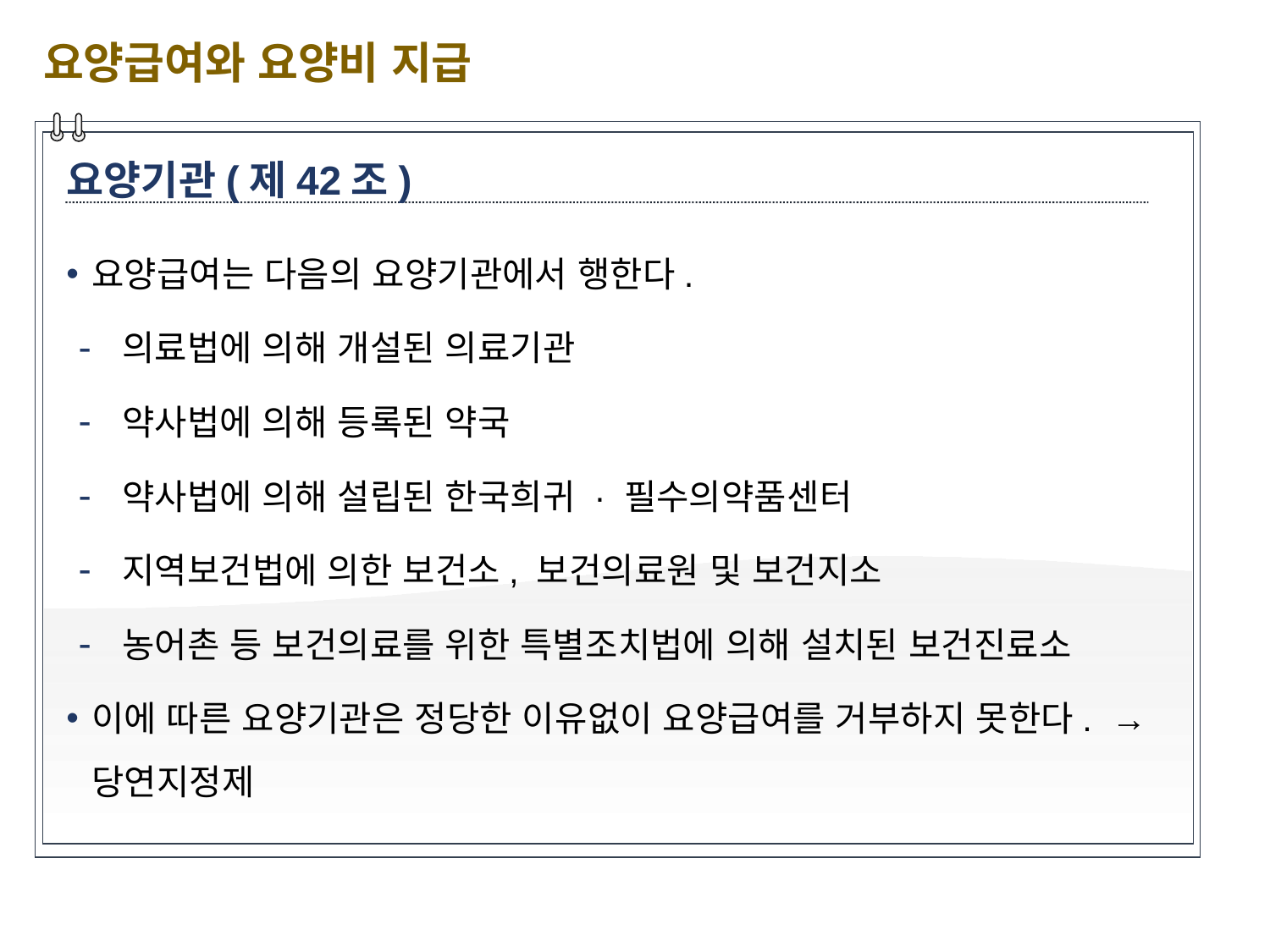

요양급여와 요양비 지급

요양기관(제42조)

요양급여는 다음의 요양기관에서 행한다.
 의료법에 의해 개설된 의료기관
 약사법에 의해 등록된 약국
 약사법에 의해 설립된 한국희귀 · 필수의약품센터
 지역보건법에 의한 보건소, 보건의료원 및 보건지소
 농어촌 등 보건의료를 위한 특별조치법에 의해 설치된 보건진료소
이에 따른 요양기관은 정당한 이유없이 요양급여를 거부하지 못한다.  → 당연지정제